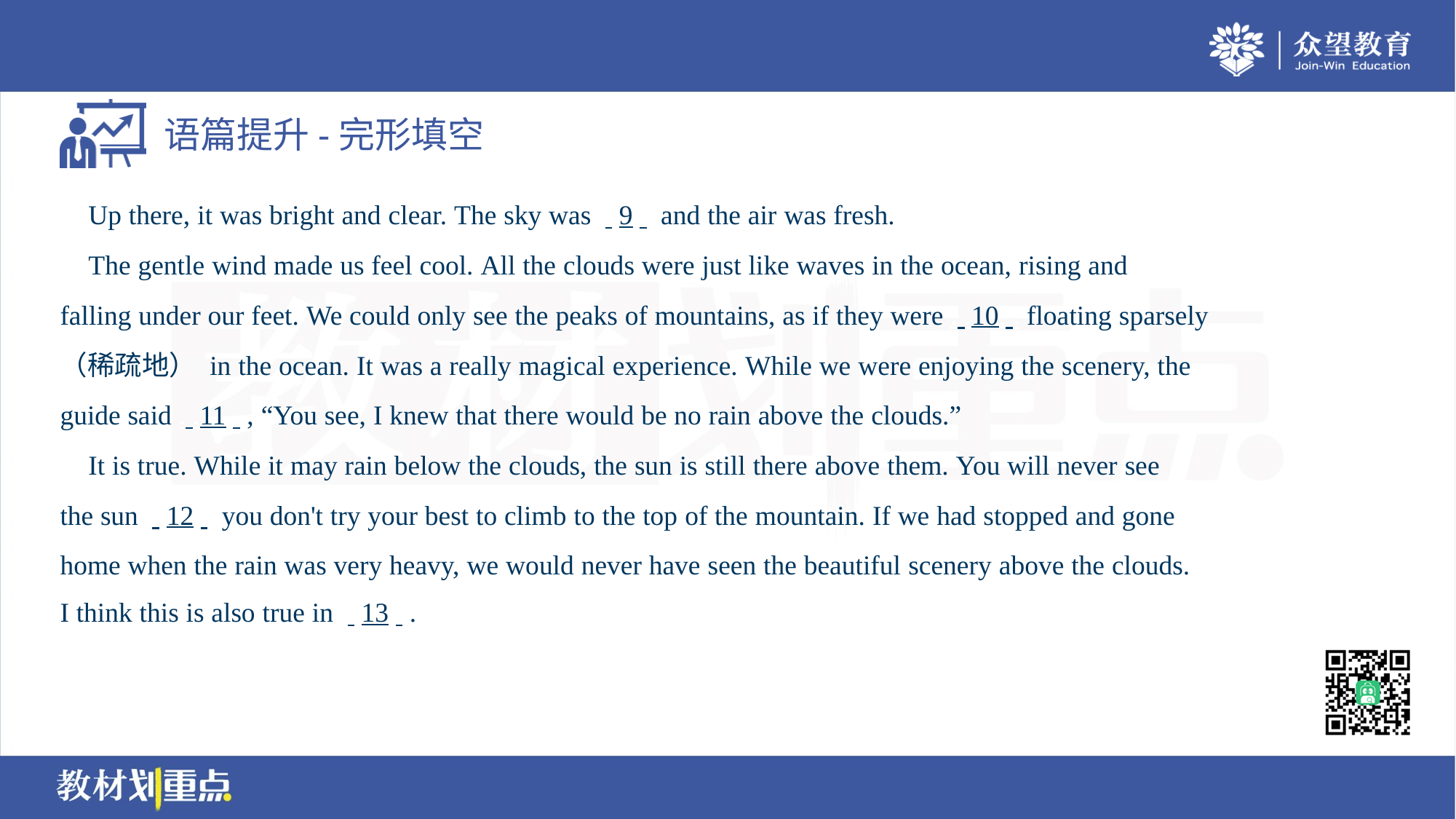

Up there, it was bright and clear. The sky was . .9. . and the air was fresh.
    The gentle wind made us feel cool. All the clouds were just like waves in the ocean, rising and
falling under our feet. We could only see the peaks of mountains, as if they were . .10. . floating sparsely
（稀疏地） in the ocean. It was a really magical experience. While we were enjoying the scenery, the
guide said . .11. ., “You see, I knew that there would be no rain above the clouds.”
    It is true. While it may rain below the clouds, the sun is still there above them. You will never see
the sun . .12. . you don't try your best to climb to the top of the mountain. If we had stopped and gone
home when the rain was very heavy, we would never have seen the beautiful scenery above the clouds.
I think this is also true in . .13. ..